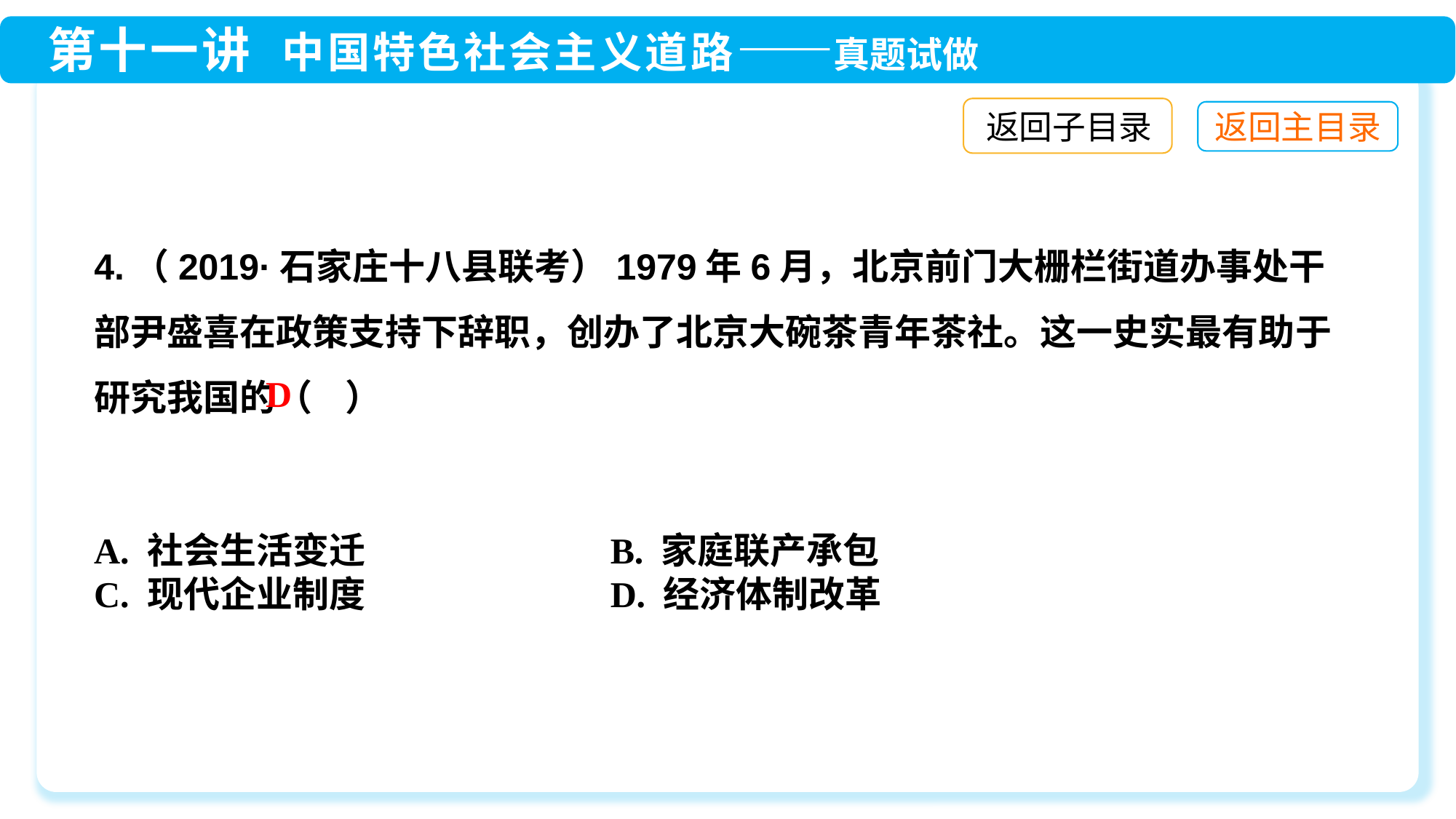

返回子目录

4.（2019·石家庄十八县联考）1979年6月，北京前门大栅栏街道办事处干部尹盛喜在政策支持下辞职，创办了北京大碗茶青年茶社。这一史实最有助于研究我国的（    ）
D
A. 社会生活变迁	                      B. 家庭联产承包
C. 现代企业制度	                      D. 经济体制改革